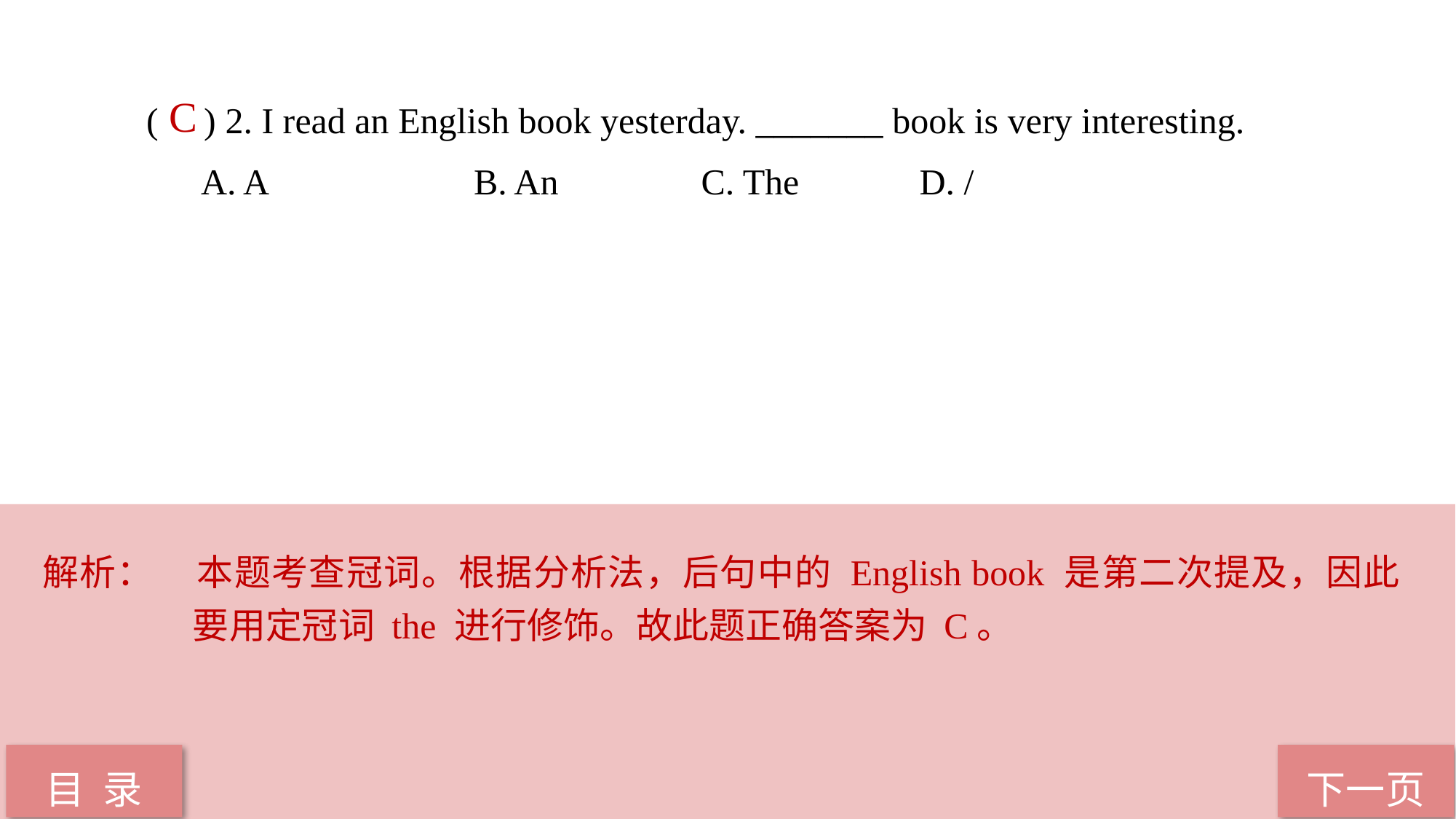

(     ) 2. I read an English book yesterday. _______ book is very interesting.
A. A 		B. An		 C. The		 D. /
  C
解析：	本题考查冠词。根据分析法，后句中的 English book 是第二次提及，因此要用定冠词 the 进行修饰。故此题正确答案为 C。